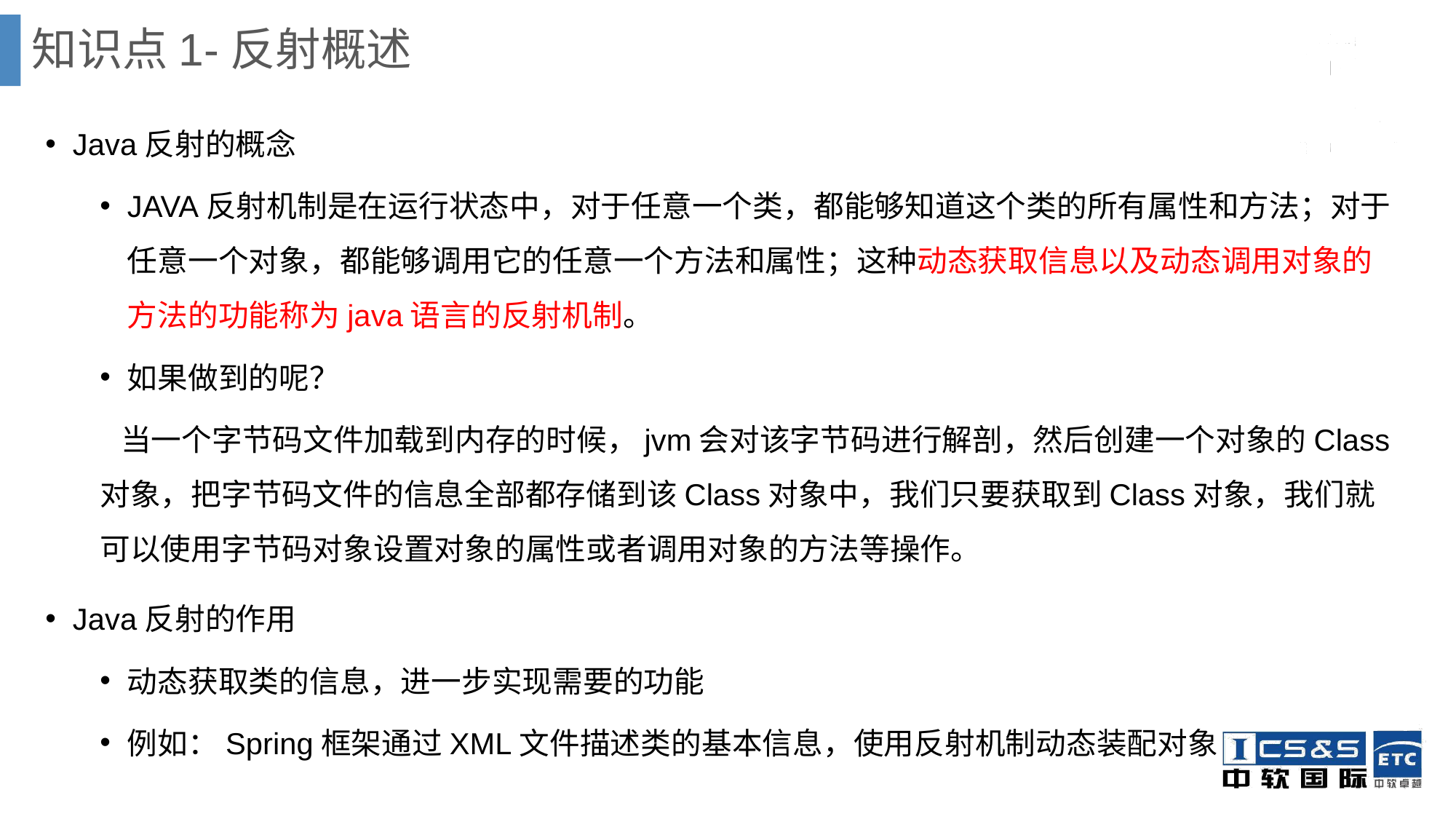

# 知识点1-反射概述
Java反射的概念
JAVA反射机制是在运行状态中，对于任意一个类，都能够知道这个类的所有属性和方法；对于任意一个对象，都能够调用它的任意一个方法和属性；这种动态获取信息以及动态调用对象的方法的功能称为java语言的反射机制。
如果做到的呢？
  当一个字节码文件加载到内存的时候，jvm会对该字节码进行解剖，然后创建一个对象的Class对象，把字节码文件的信息全部都存储到该Class对象中，我们只要获取到Class对象，我们就可以使用字节码对象设置对象的属性或者调用对象的方法等操作。
Java反射的作用
动态获取类的信息，进一步实现需要的功能
例如：Spring框架通过XML文件描述类的基本信息，使用反射机制动态装配对象